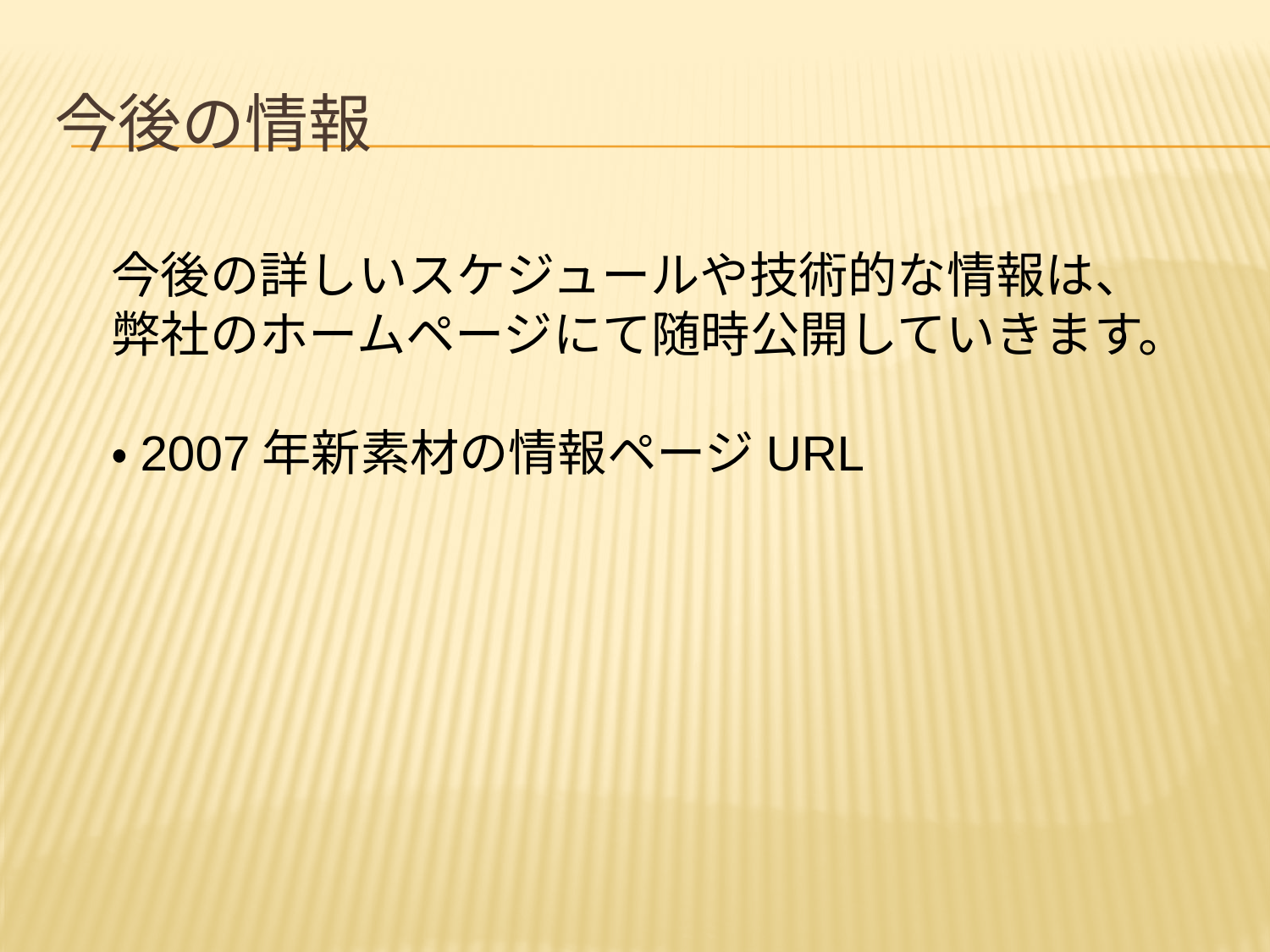

# 今後の情報
今後の詳しいスケジュールや技術的な情報は、
弊社のホームページにて随時公開していきます。

・2007年新素材の情報ページURL